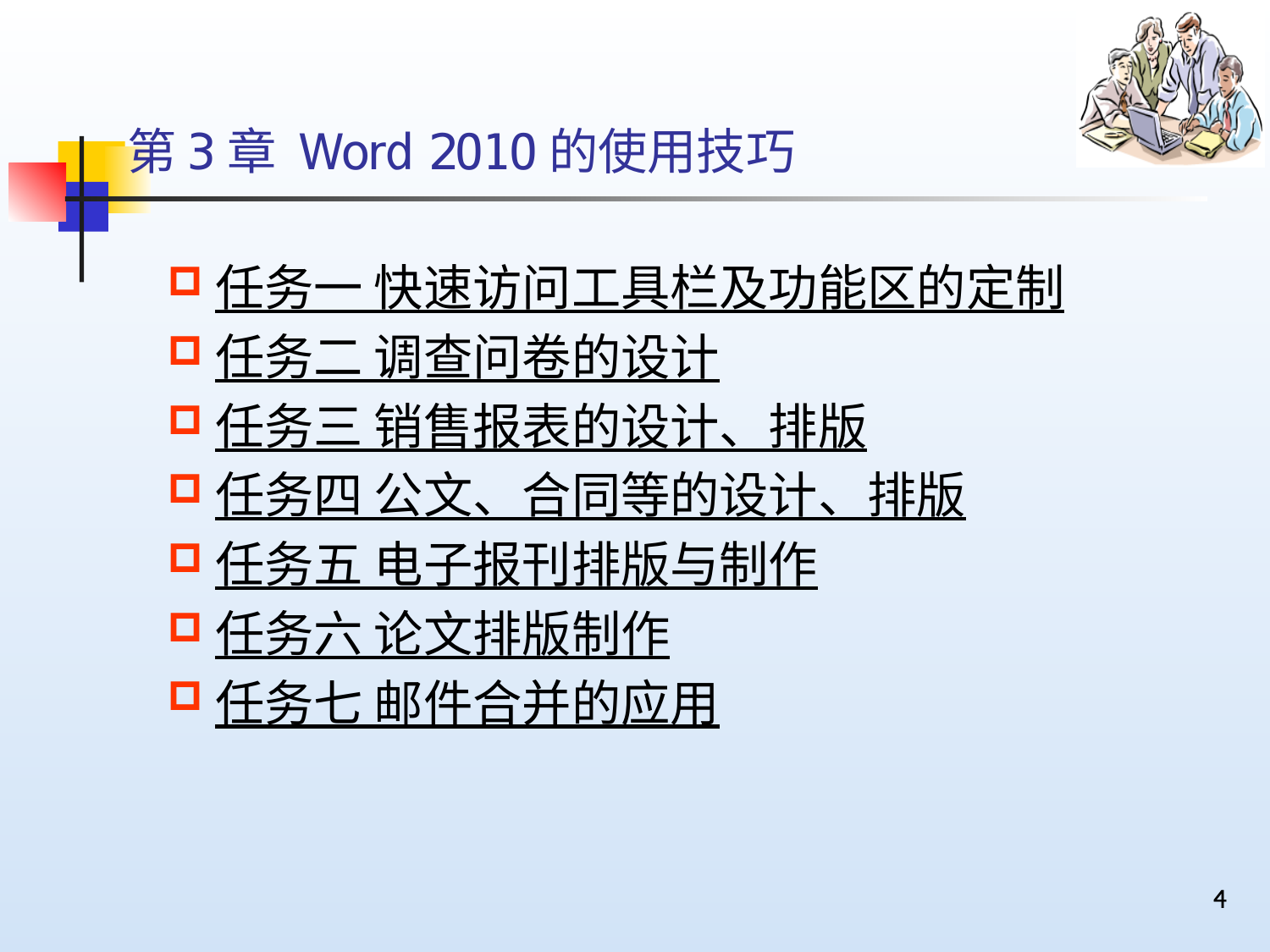

# 第3章 Word 2010的使用技巧
任务一 快速访问工具栏及功能区的定制
任务二 调查问卷的设计
任务三 销售报表的设计、排版
任务四 公文、合同等的设计、排版
任务五 电子报刊排版与制作
任务六 论文排版制作
任务七 邮件合并的应用
4